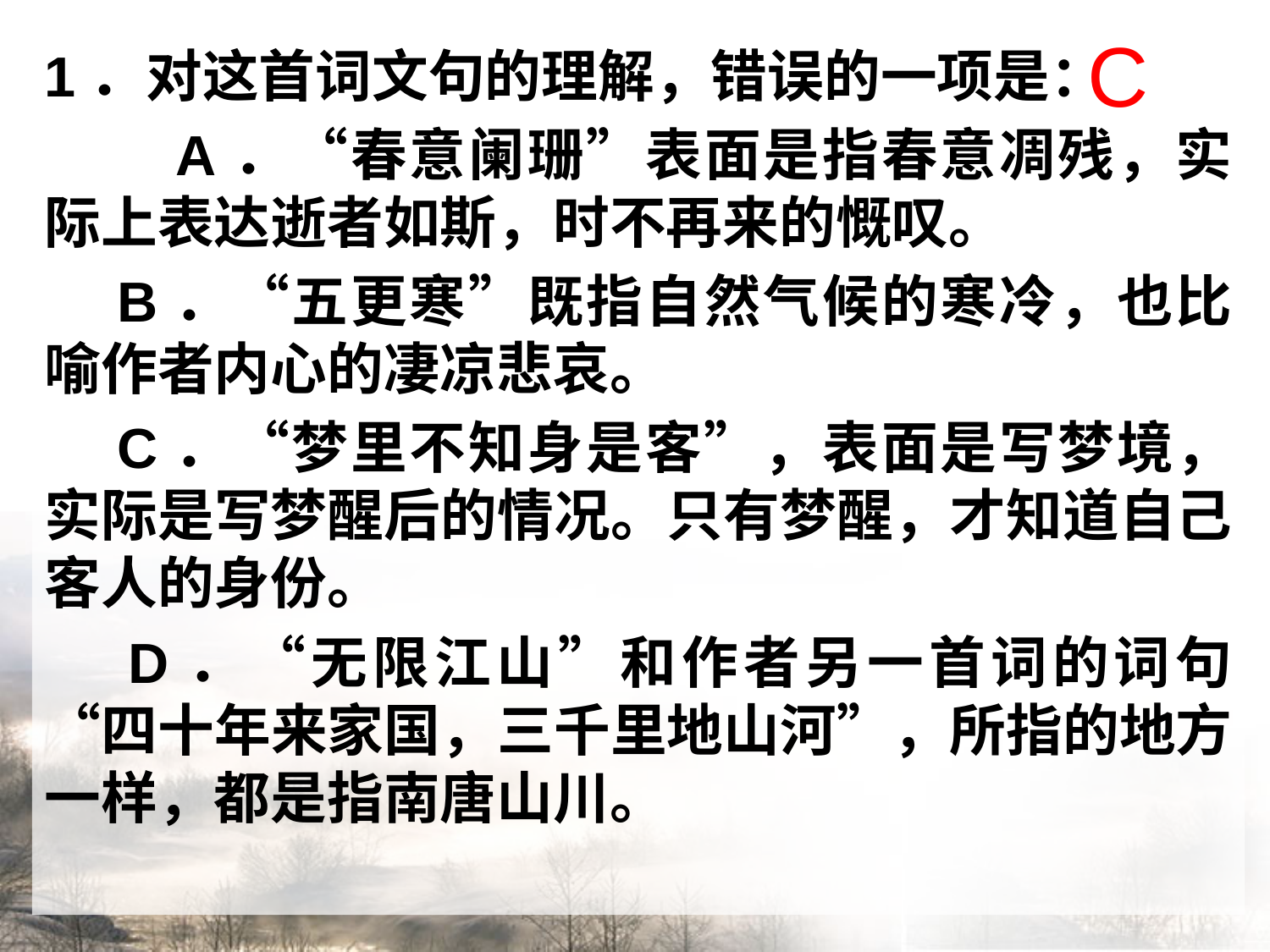

C
1．对这首词文句的理解，错误的一项是：
　　A．“春意阑珊”表面是指春意凋残，实际上表达逝者如斯，时不再来的慨叹。
    B．“五更寒”既指自然气候的寒冷，也比喻作者内心的凄凉悲哀。
    C．“梦里不知身是客”，表面是写梦境，实际是写梦醒后的情况。只有梦醒，才知道自己客人的身份。
    D．“无限江山”和作者另一首词的词句“四十年来家国，三千里地山河”，所指的地方一样，都是指南唐山川。